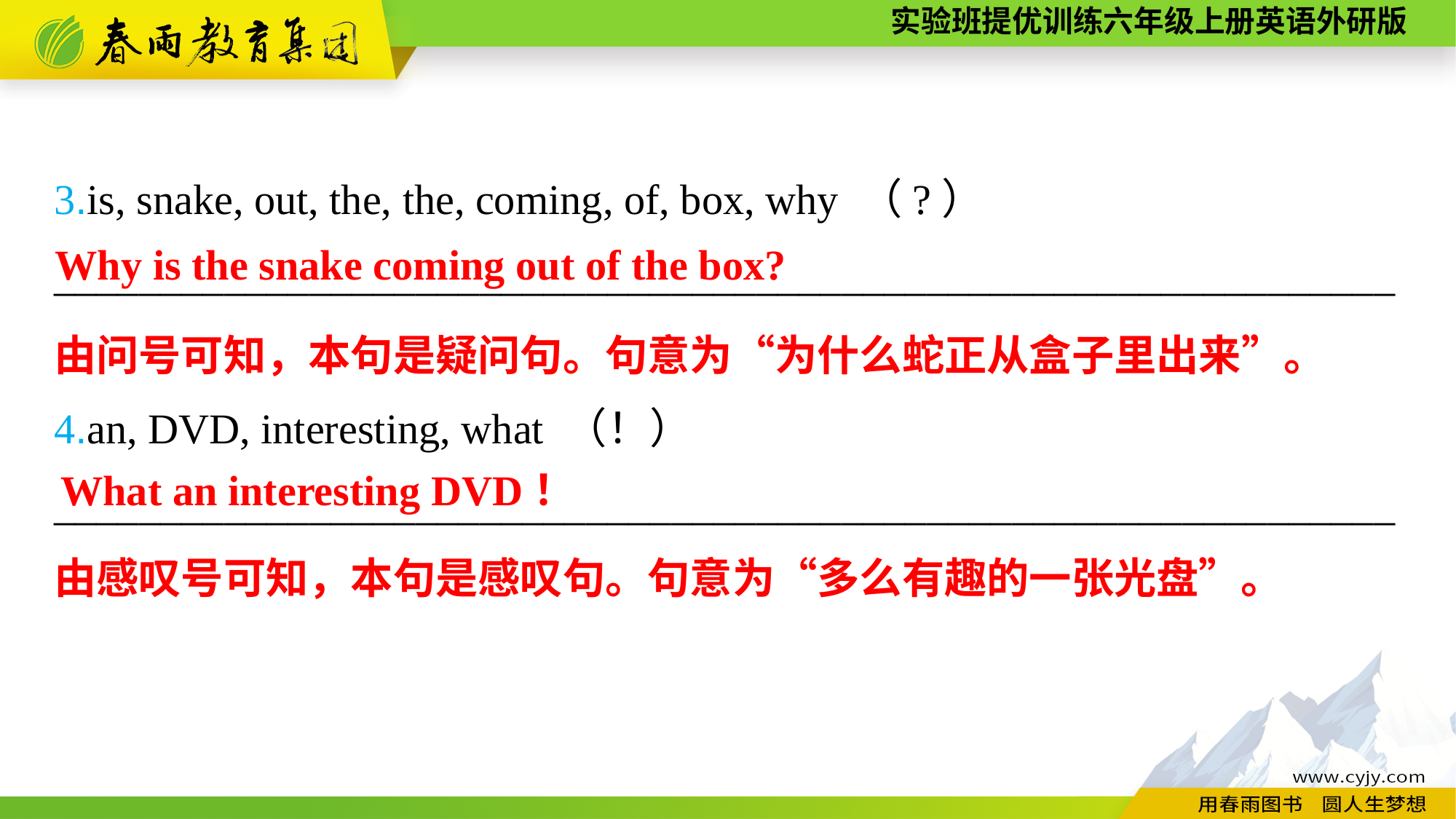

3.is, snake, out, the, the, coming, of, box, why （?）
_______________________________________________________________

4.an, DVD, interesting, what （！）
_______________________________________________________________
Why is the snake coming out of the box?
由问号可知，本句是疑问句。句意为“为什么蛇正从盒子里出来”。
What an interesting DVD！
由感叹号可知，本句是感叹句。句意为“多么有趣的一张光盘”。